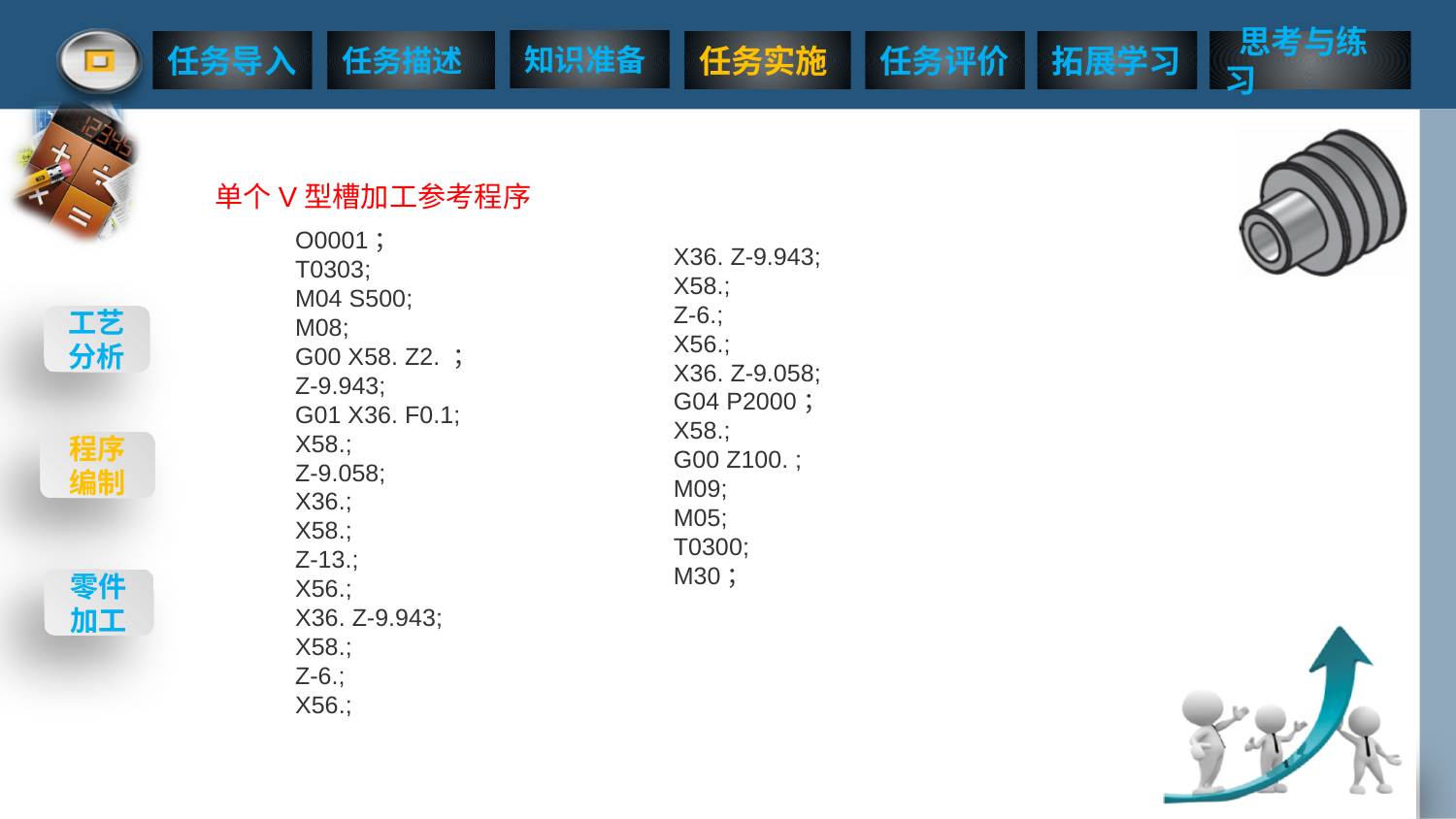

单个V型槽加工参考程序
O0001；
T0303;
M04 S500;
M08;
G00 X58. Z2. ；
Z-9.943;
G01 X36. F0.1;
X58.;
Z-9.058;
X36.;
X58.;
Z-13.;
X56.;
X36. Z-9.943;
X58.;
Z-6.;
X56.;
X36. Z-9.943;
X58.;
Z-6.;
X56.;
X36. Z-9.058;
G04 P2000；
X58.;
G00 Z100. ;
M09;
M05;
T0300;
M30；